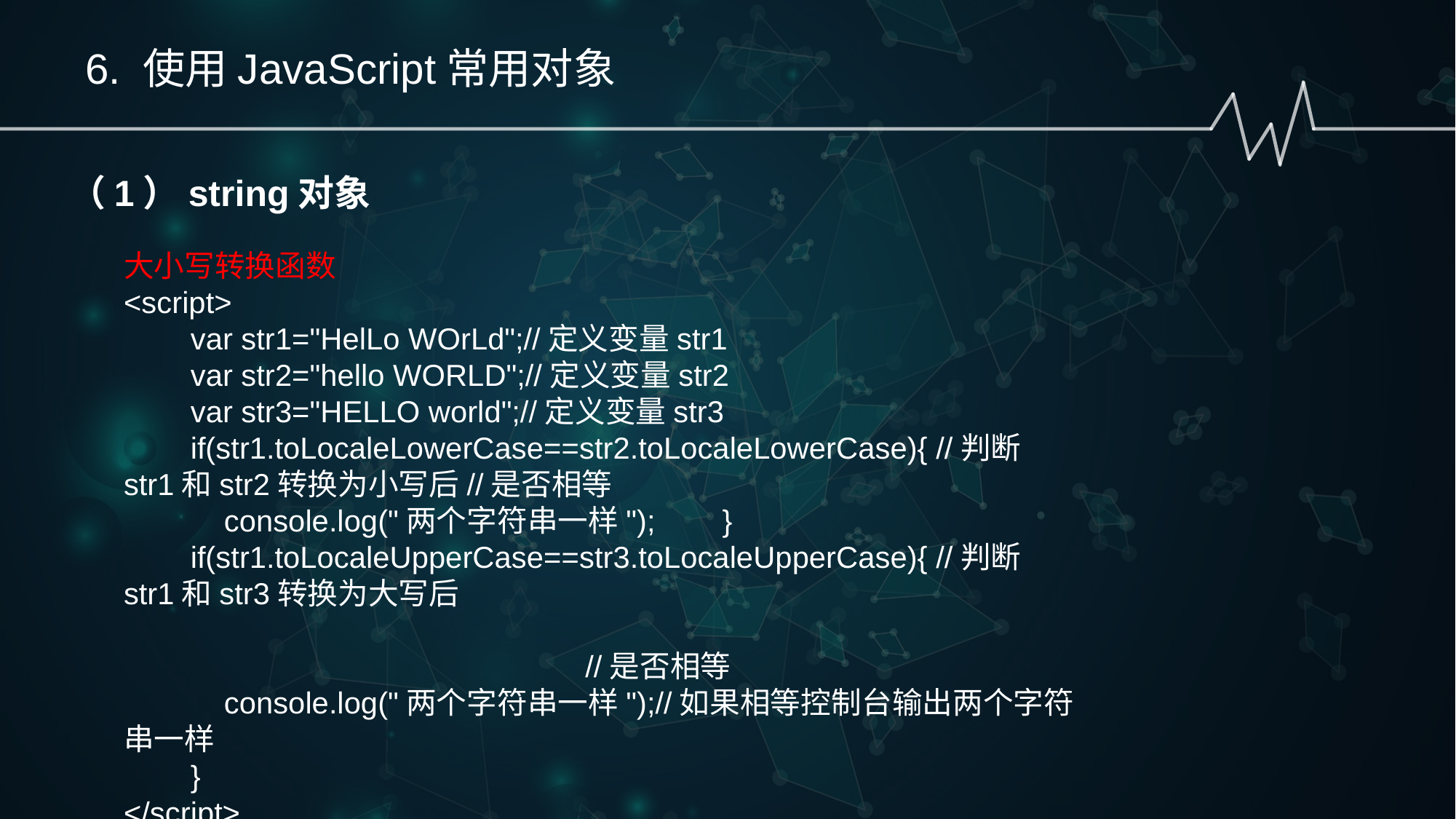

6. 使用JavaScript常用对象
（1）string对象

大小写转换函数
<script>
        var str1="HelLo WOrLd";//定义变量str1
        var str2="hello WORLD";//定义变量str2
        var str3="HELLO world";//定义变量str3
        if(str1.toLocaleLowerCase==str2.toLocaleLowerCase){ //判断str1和str2转换为小写后//是否相等
            console.log("两个字符串一样");        }
        if(str1.toLocaleUpperCase==str3.toLocaleUpperCase){ //判断str1和str3转换为大写后
												   //是否相等
            console.log("两个字符串一样");//如果相等控制台输出两个字符串一样
        }
</script>